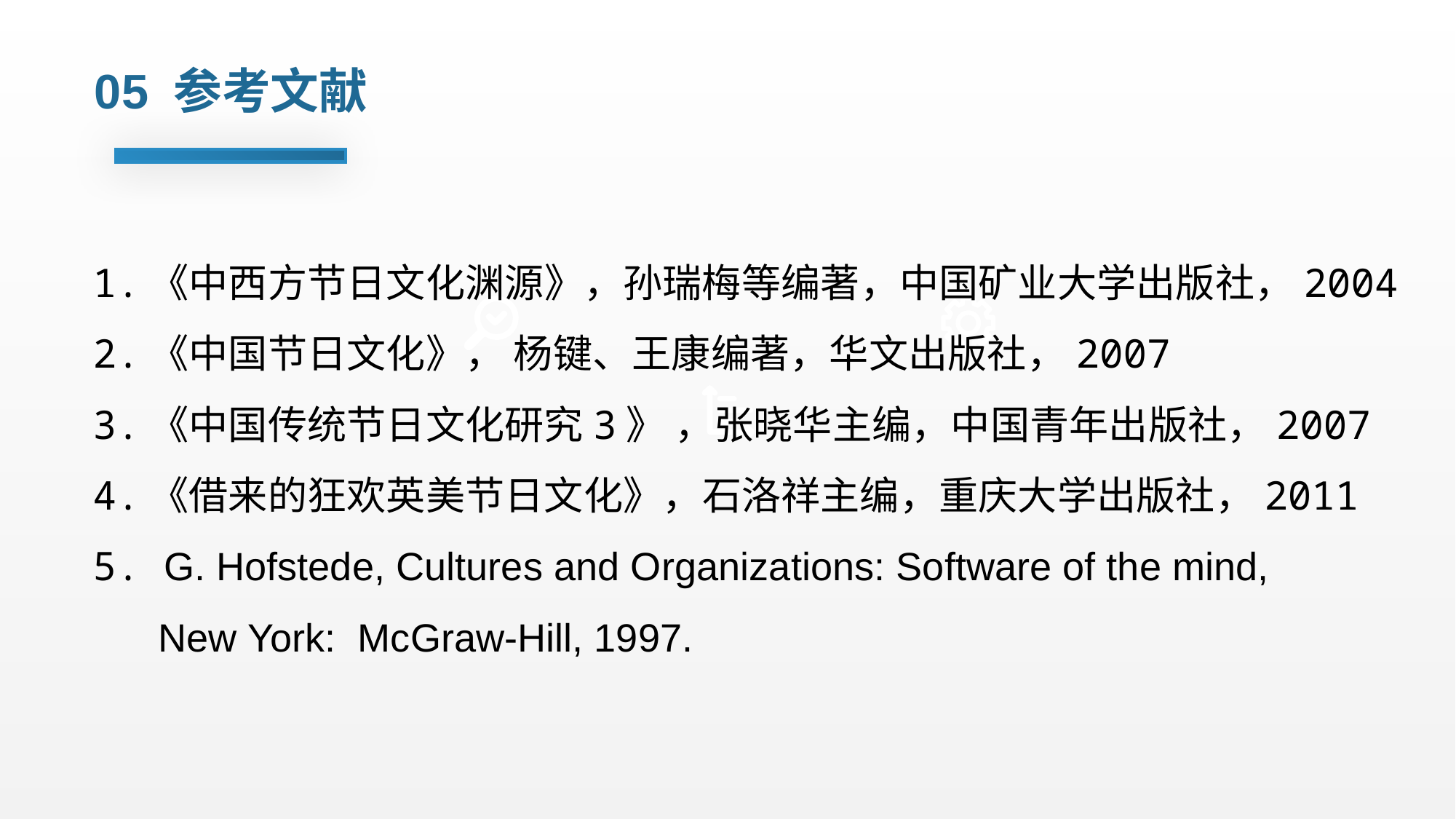

05 参考文献

1.《中西方节日文化渊源》，孙瑞梅等编著，中国矿业大学出版社，2004
2.《中国节日文化》， 杨键、王康编著，华文出版社，2007
3.《中国传统节日文化研究3》 ，张晓华主编，中国青年出版社，2007
4.《借来的狂欢英美节日文化》，石洛祥主编，重庆大学出版社，2011
5. G. Hofstede, Cultures and Organizations: Software of the mind,
      New York:  McGraw-Hill, 1997.